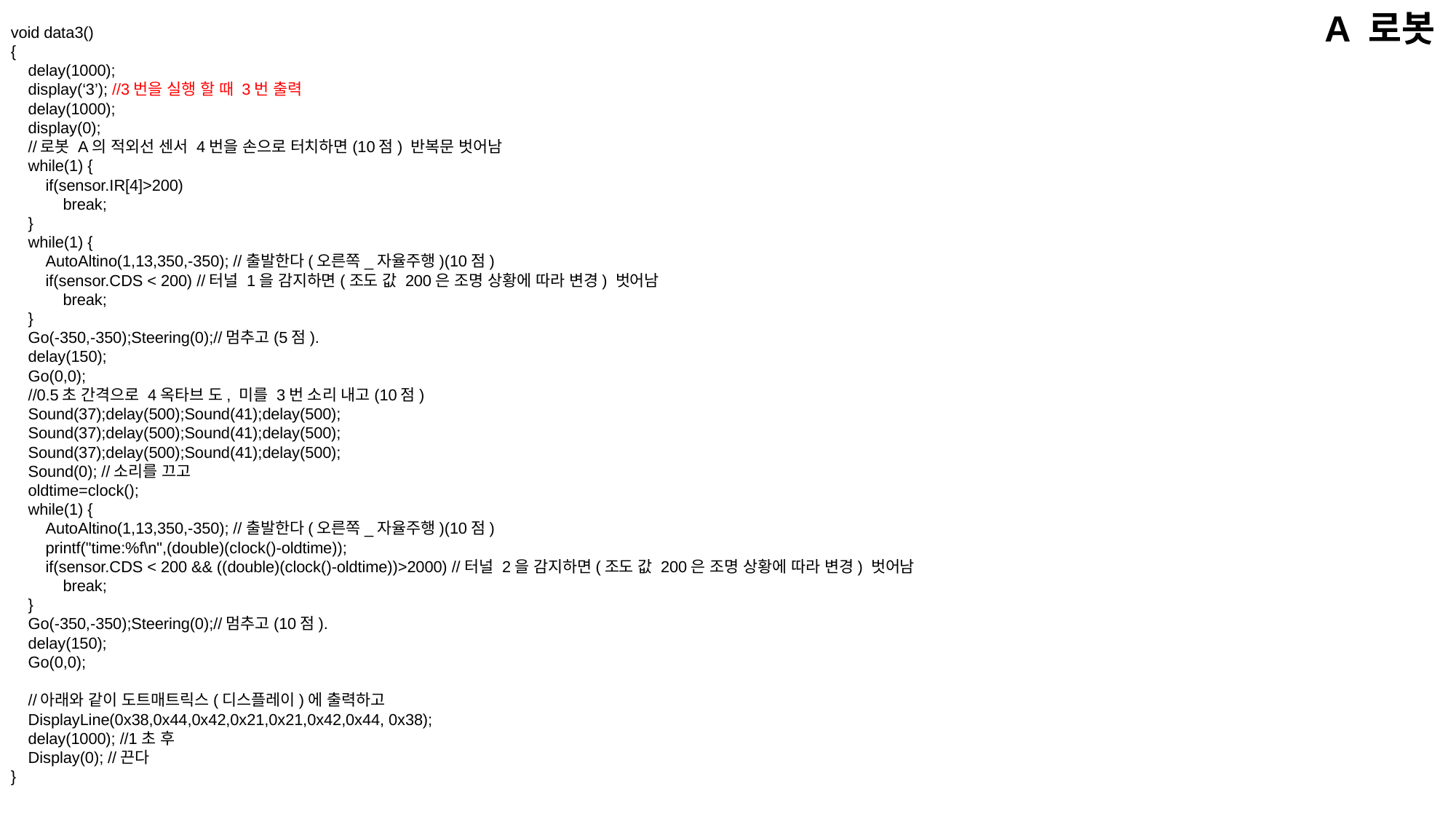

A 로봇
void data3()
{
    delay(1000);
    display(‘3’); //3번을 실행 할 때 3번 출력
    delay(1000);
    display(0);
    //로봇 A의 적외선 센서 4번을 손으로 터치하면(10점) 반복문 벗어남
    while(1) {
        if(sensor.IR[4]>200)
            break;
    }
    while(1) {
        AutoAltino(1,13,350,-350); //출발한다(오른쪽_자율주행)(10점)
        if(sensor.CDS < 200) //터널 1을 감지하면(조도 값 200은 조명 상황에 따라 변경) 벗어남
            break;
    }
    Go(-350,-350);Steering(0);//멈추고(5점).
    delay(150);
    Go(0,0);
    //0.5초 간격으로 4옥타브 도, 미를 3번 소리 내고(10점)
    Sound(37);delay(500);Sound(41);delay(500);
    Sound(37);delay(500);Sound(41);delay(500);
    Sound(37);delay(500);Sound(41);delay(500);
    Sound(0); //소리를 끄고
    oldtime=clock();
    while(1) {
        AutoAltino(1,13,350,-350); //출발한다(오른쪽_자율주행)(10점)
        printf("time:%f\n",(double)(clock()-oldtime));
        if(sensor.CDS < 200 && ((double)(clock()-oldtime))>2000) //터널 2을 감지하면(조도 값 200은 조명 상황에 따라 변경) 벗어남
            break;
    }
    Go(-350,-350);Steering(0);//멈추고(10점).
    delay(150);
    Go(0,0);

    //아래와 같이 도트매트릭스(디스플레이)에 출력하고
    DisplayLine(0x38,0x44,0x42,0x21,0x21,0x42,0x44, 0x38);
    delay(1000); //1초 후
    Display(0); //끈다
}